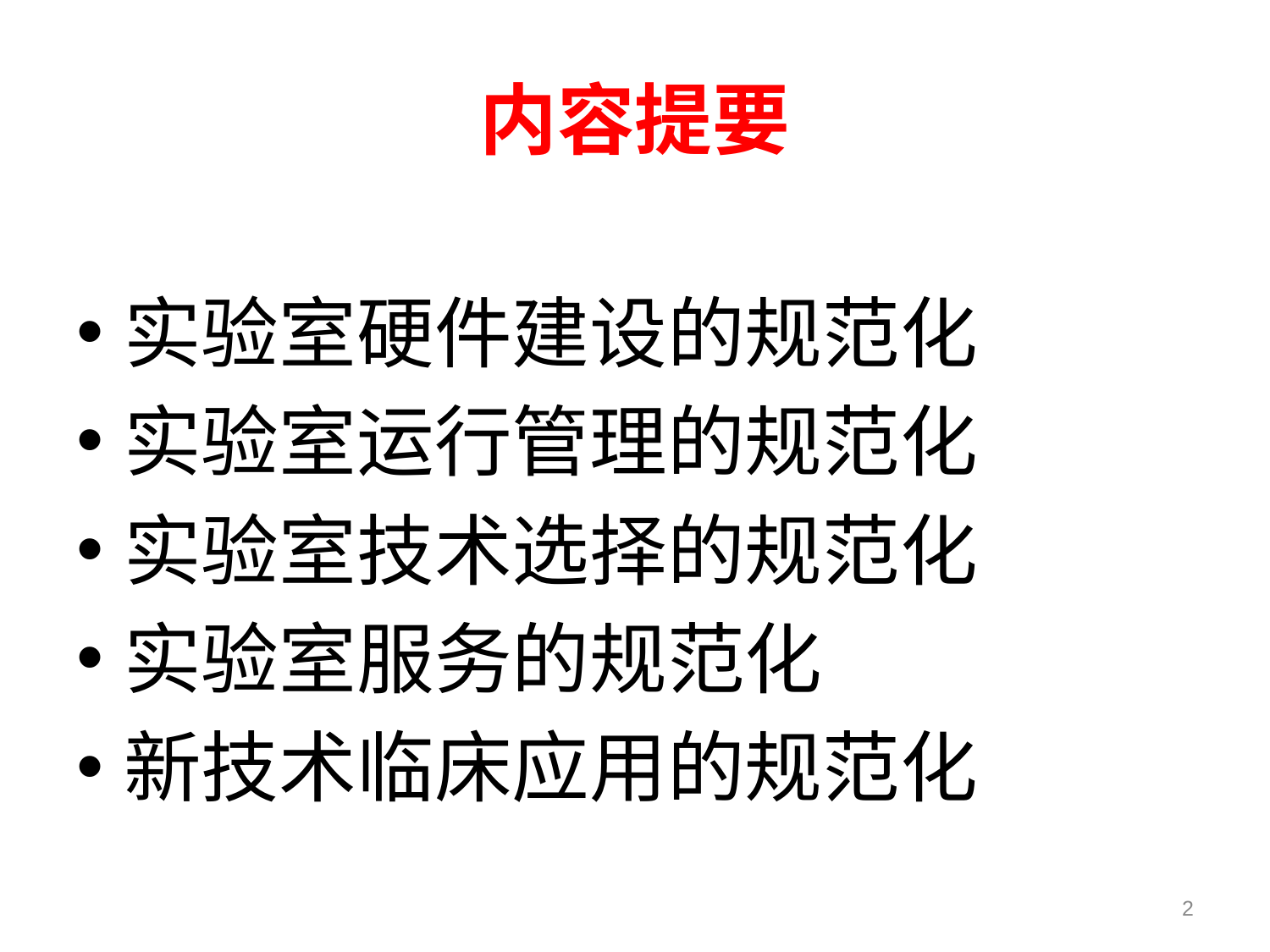

内容提要
实验室硬件建设的规范化
实验室运行管理的规范化
实验室技术选择的规范化
实验室服务的规范化
新技术临床应用的规范化
2